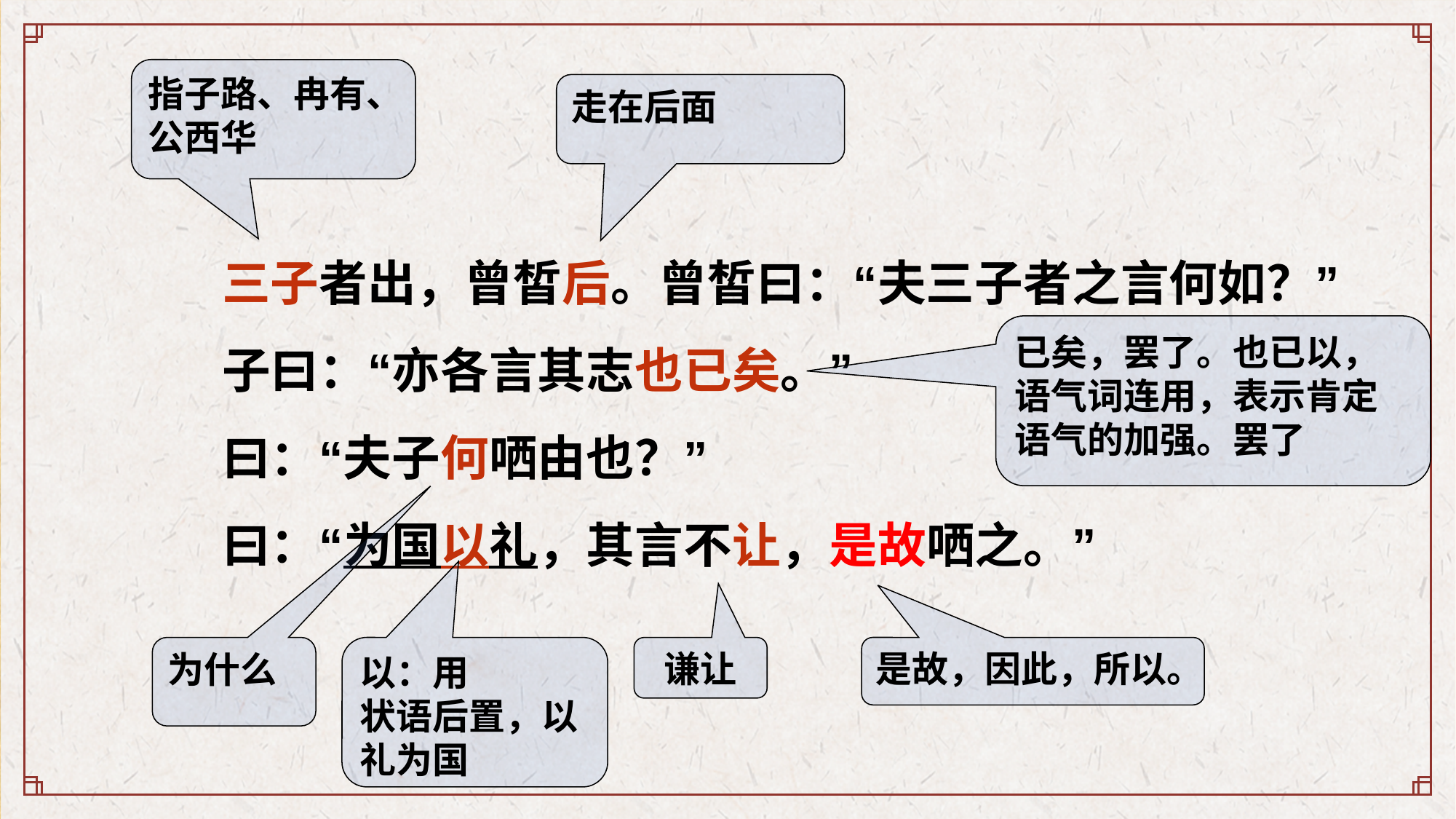

指子路、冉有、
公西华
走在后面

        三子者出，曾皙后。曾皙曰：“夫三子者之言何如？”
        子曰：“亦各言其志也已矣。”
        曰：“夫子何哂由也？”
        曰：“为国以礼，其言不让，是故哂之。”

已矣，罢了。也已以，语气词连用，表示肯定语气的加强。罢了
为什么
以：用
状语后置，以礼为国
谦让
是故，因此，所以。